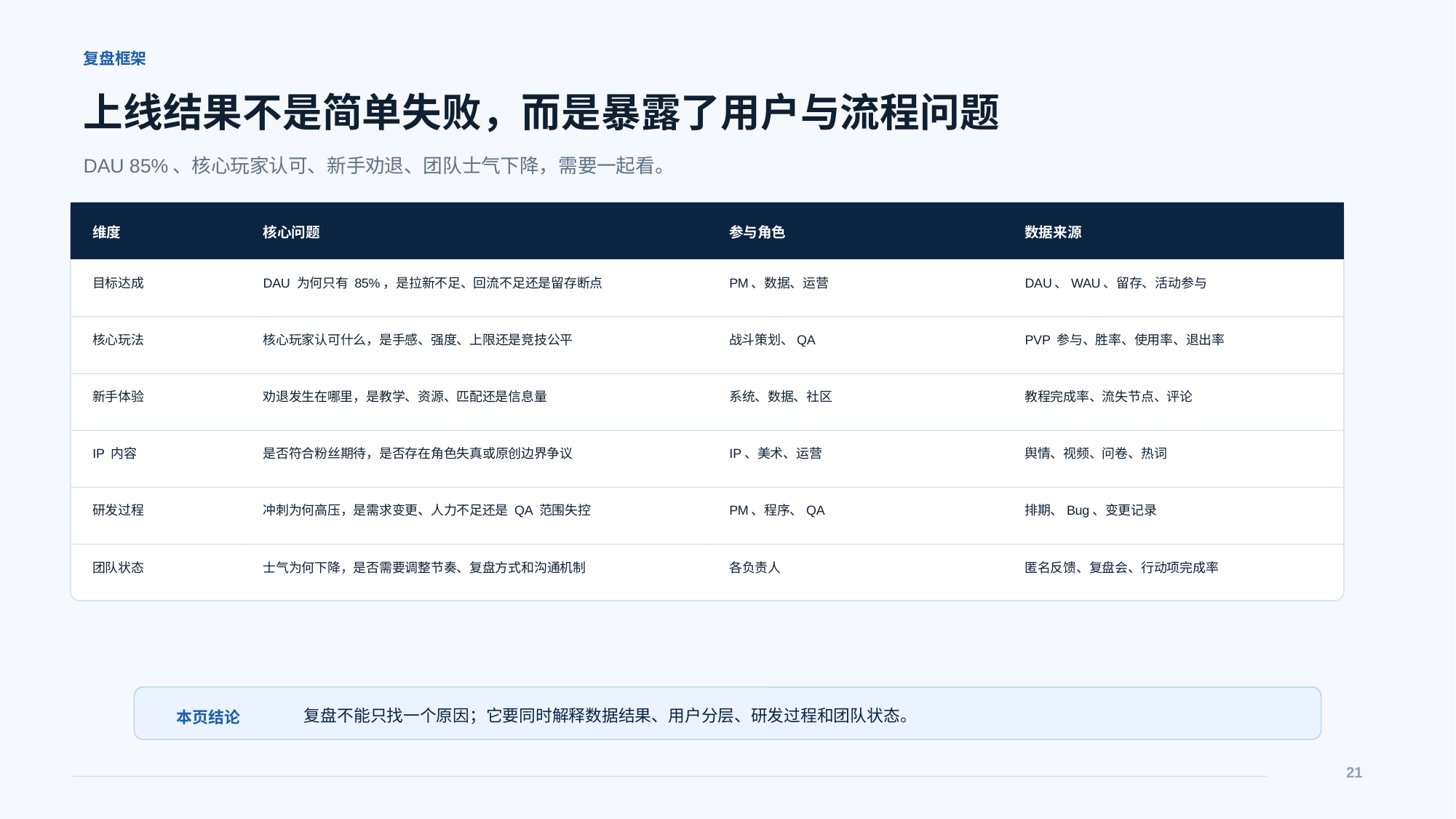

复盘框架
上线结果不是简单失败，而是暴露了用户与流程问题
DAU 85%、核心玩家认可、新手劝退、团队士气下降，需要一起看。

维度
核心问题
参与角色
数据来源
目标达成
DAU 为何只有 85%，是拉新不足、回流不足还是留存断点
PM、数据、运营
DAU、WAU、留存、活动参与

核心玩法
核心玩家认可什么，是手感、强度、上限还是竞技公平
战斗策划、QA
PVP 参与、胜率、使用率、退出率

新手体验
劝退发生在哪里，是教学、资源、匹配还是信息量
系统、数据、社区
教程完成率、流失节点、评论

IP 内容
是否符合粉丝期待，是否存在角色失真或原创边界争议
IP、美术、运营
舆情、视频、问卷、热词

研发过程
冲刺为何高压，是需求变更、人力不足还是 QA 范围失控
PM、程序、QA
排期、Bug、变更记录

团队状态
士气为何下降，是否需要调整节奏、复盘方式和沟通机制
各负责人
匿名反馈、复盘会、行动项完成率

复盘不能只找一个原因；它要同时解释数据结果、用户分层、研发过程和团队状态。
本页结论
21